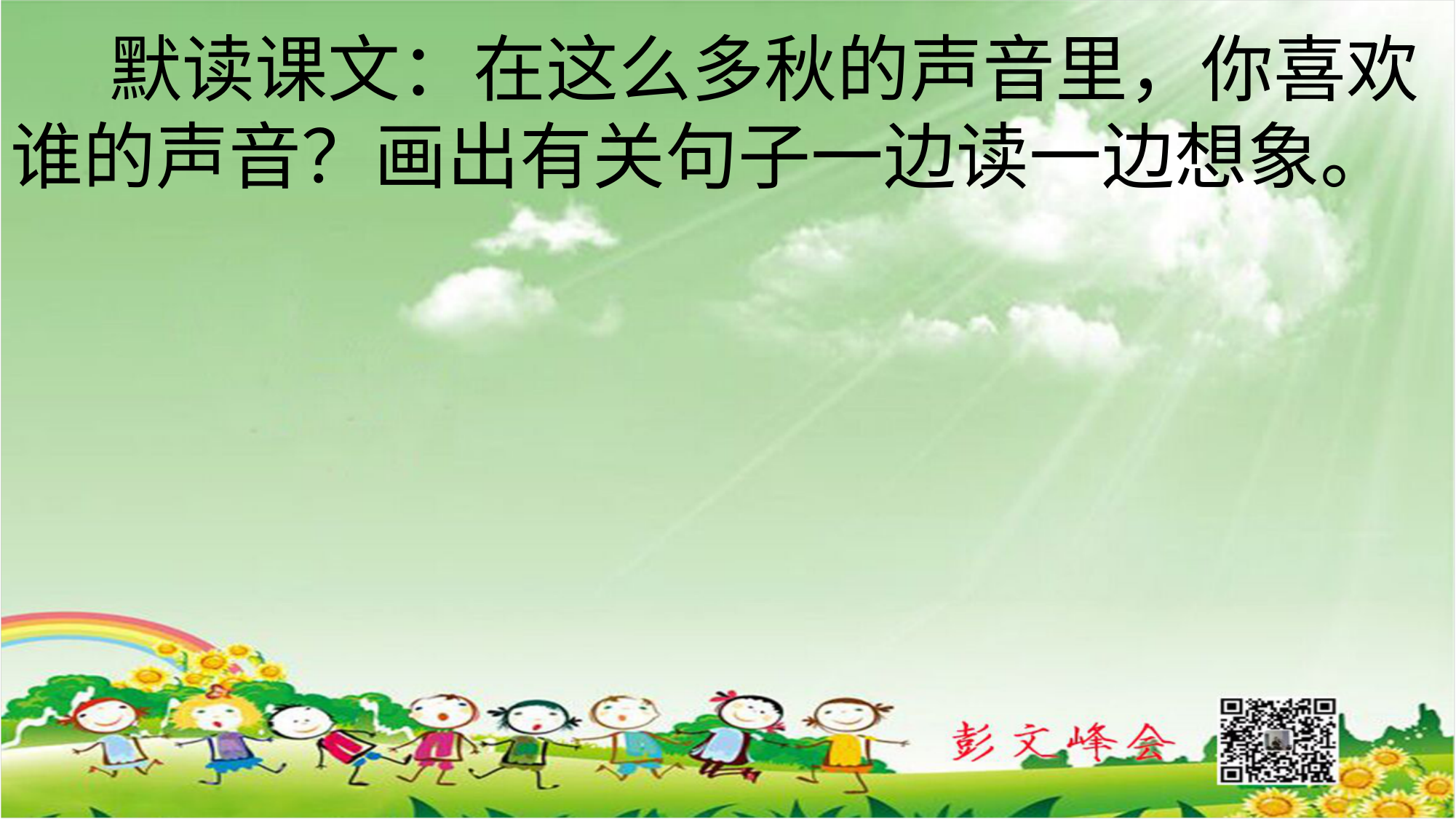

默读课文：在这么多秋的声音里，你喜欢谁的声音？画出有关句子一边读一边想象。